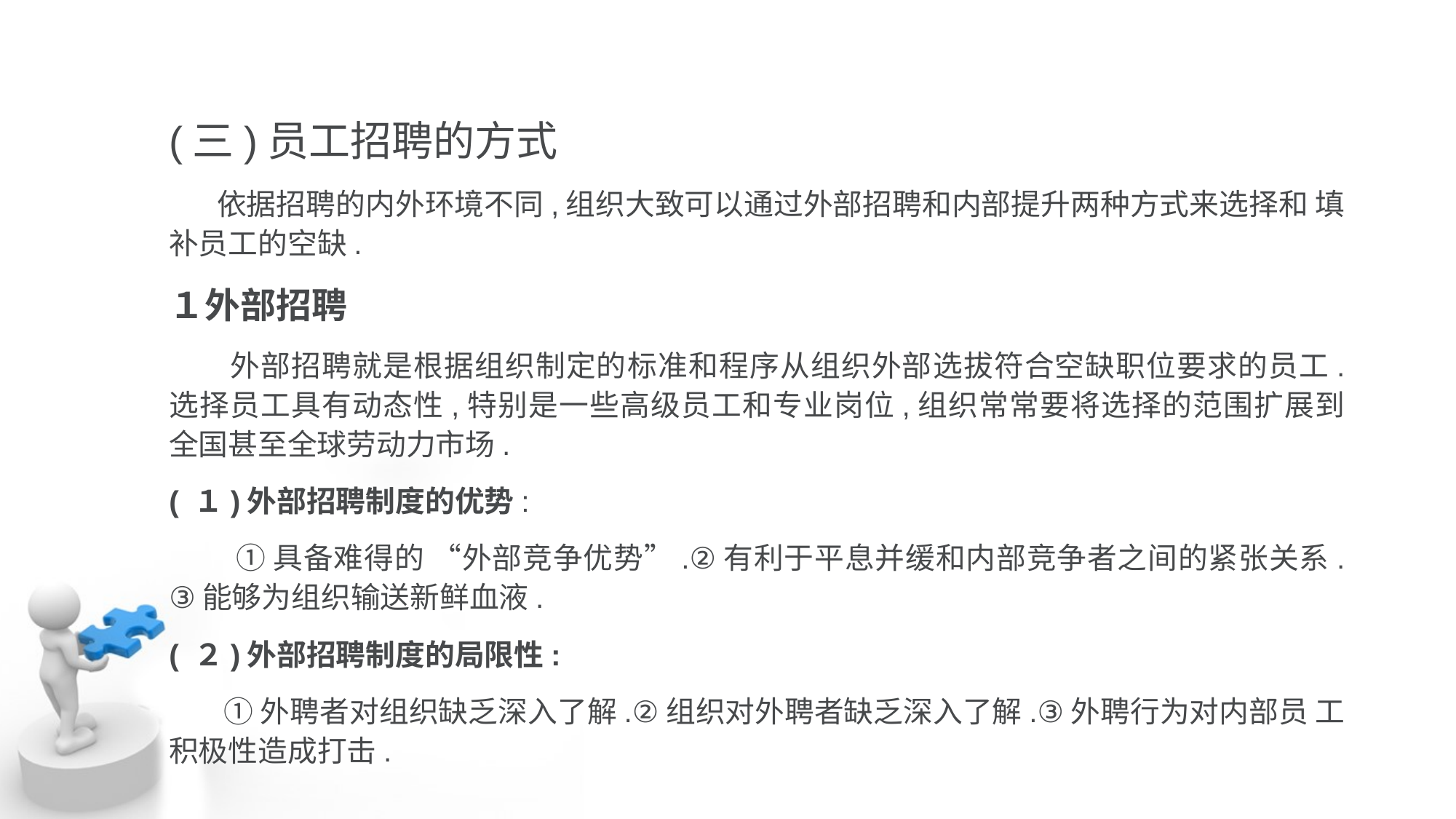

(三)员工招聘的方式
      依据招聘的内外环境不同,组织大致可以通过外部招聘和内部提升两种方式来选择和 填补员工的空缺.
１外部招聘
       外部招聘就是根据组织制定的标准和程序从组织外部选拔符合空缺职位要求的员工. 选择员工具有动态性,特别是一些高级员工和专业岗位,组织常常要将选择的范围扩展到 全国甚至全球劳动力市场.
( １)外部招聘制度的优势:
         ①具备难得的 “外部竞争优势”.②有利于平息并缓和内部竞争者之间的紧张关系. ③能够为组织输送新鲜血液.
( ２)外部招聘制度的局限性:
        ①外聘者对组织缺乏深入了解.②组织对外聘者缺乏深入了解.③外聘行为对内部员 工积极性造成打击.